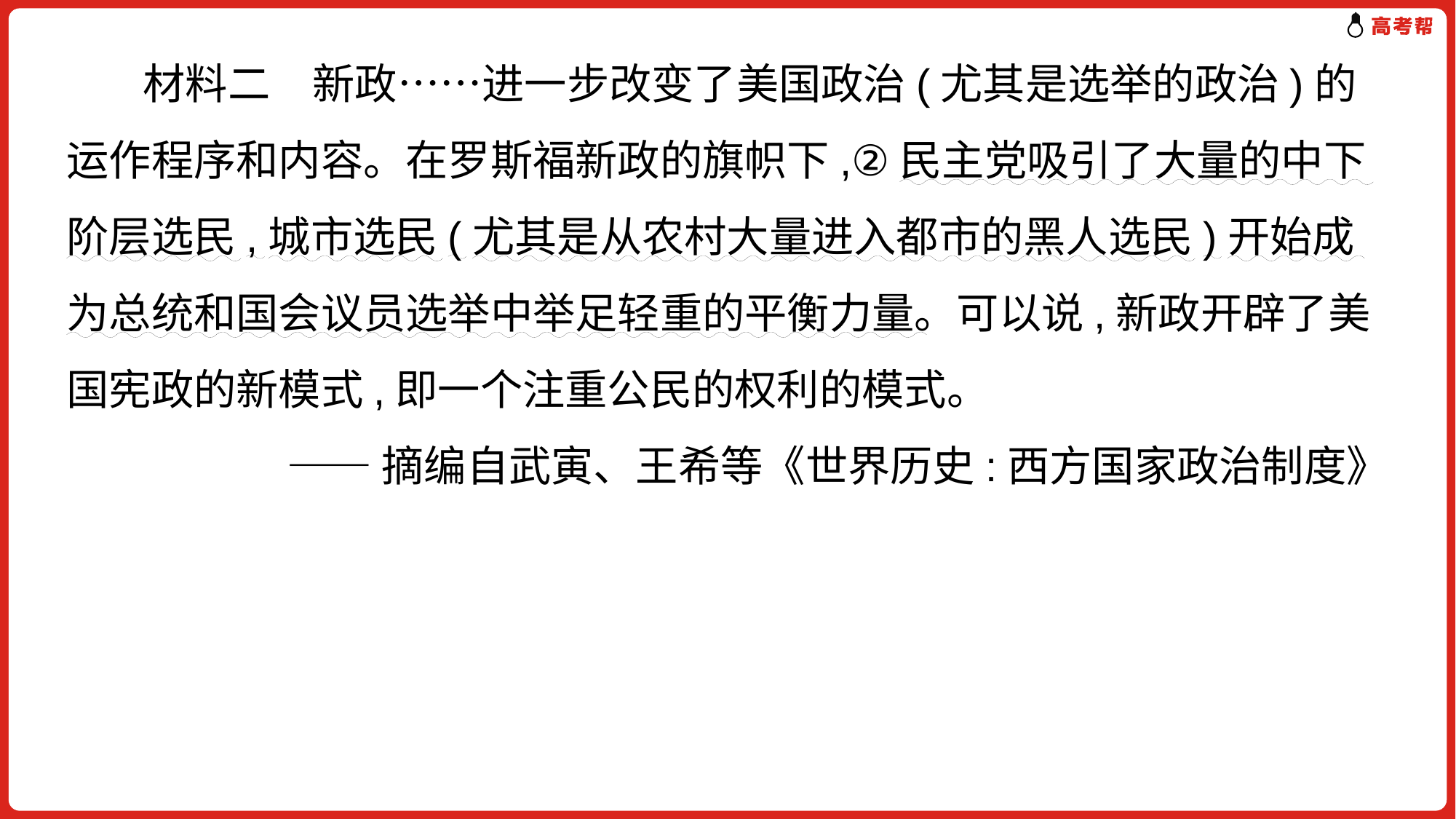

材料二　新政……进一步改变了美国政治(尤其是选举的政治)的运作程序和内容。在罗斯福新政的旗帜下,②民主党吸引了大量的中下阶层选民,城市选民(尤其是从农村大量进入都市的黑人选民)开始成为总统和国会议员选举中举足轻重的平衡力量。可以说,新政开辟了美国宪政的新模式,即一个注重公民的权利的模式。
——摘编自武寅、王希等《世界历史:西方国家政治制度》